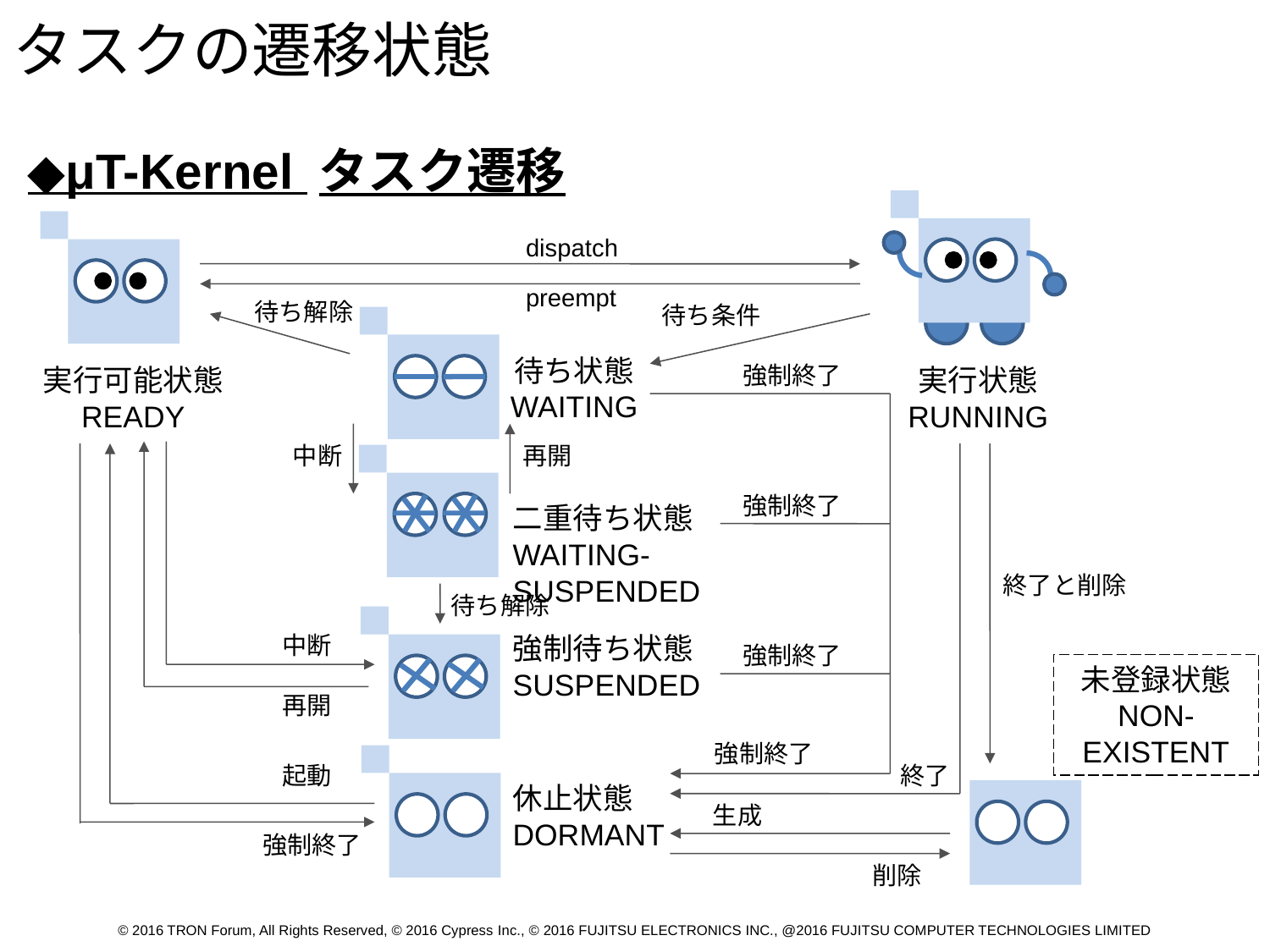

タスクの遷移状態
◆μT-Kernel タスク遷移

dispatch

preempt

待ち解除
待ち条件

待ち状態
WAITING
強制終了
実行可能状態
READY
実行状態
RUNNING

中断
再開

強制終了
二重待ち状態
WAITING-SUSPENDED

終了と削除
待ち解除

強制待ち状態
SUSPENDED
中断
強制終了
未登録状態
NON-
EXISTENT

再開

強制終了

起動
終了

休止状態
DORMANT

生成

強制終了

削除
© 2016 TRON Forum, All Rights Reserved, © 2016 Cypress Inc., © 2016 FUJITSU ELECTRONICS INC., @2016 FUJITSU COMPUTER TECHNOLOGIES LIMITED